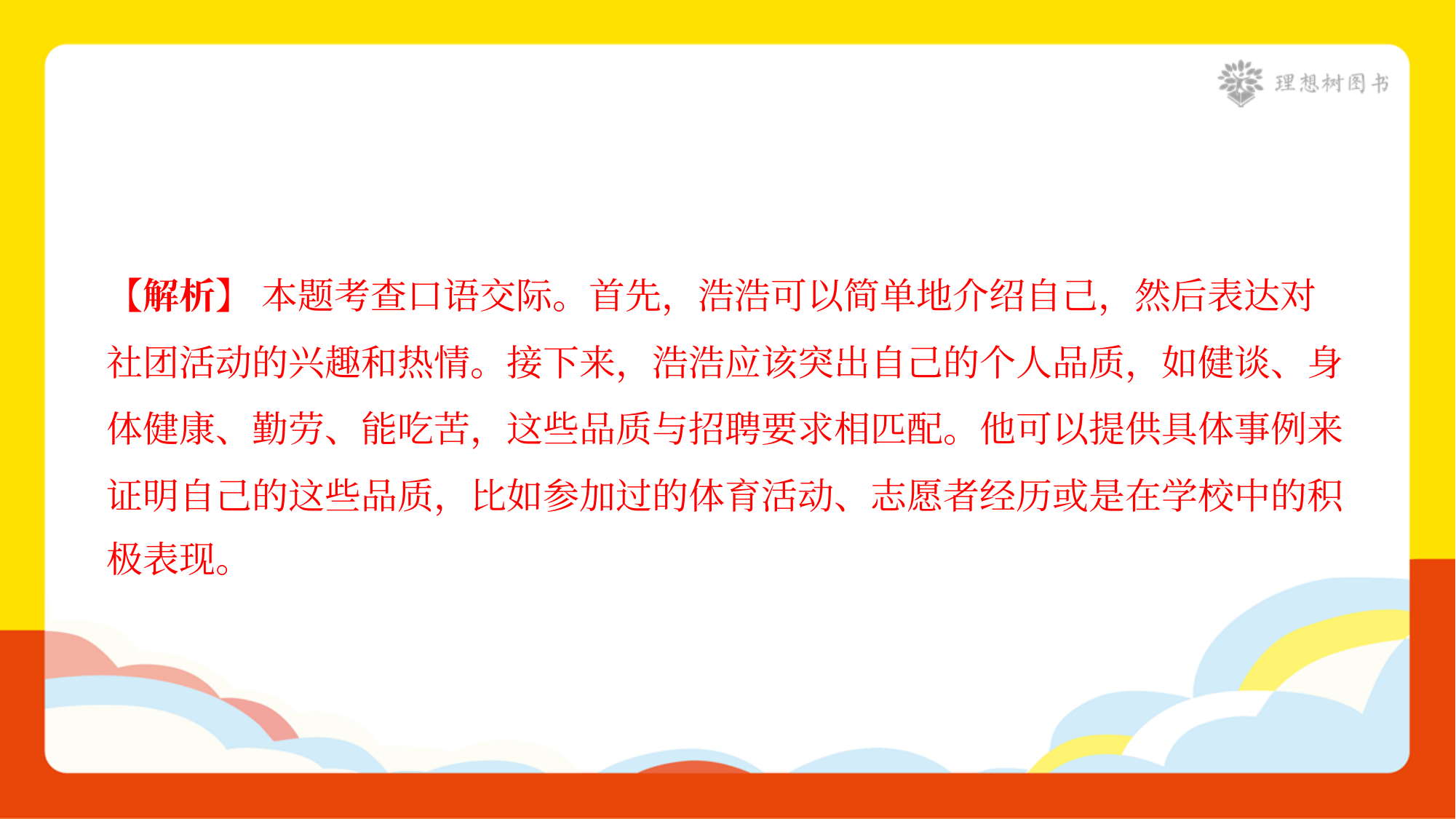

【解析】 本题考查口语交际。首先，浩浩可以简单地介绍自己，然后表达对
社团活动的兴趣和热情。接下来，浩浩应该突出自己的个人品质，如健谈、身
体健康、勤劳、能吃苦，这些品质与招聘要求相匹配。他可以提供具体事例来
证明自己的这些品质，比如参加过的体育活动、志愿者经历或是在学校中的积
极表现。